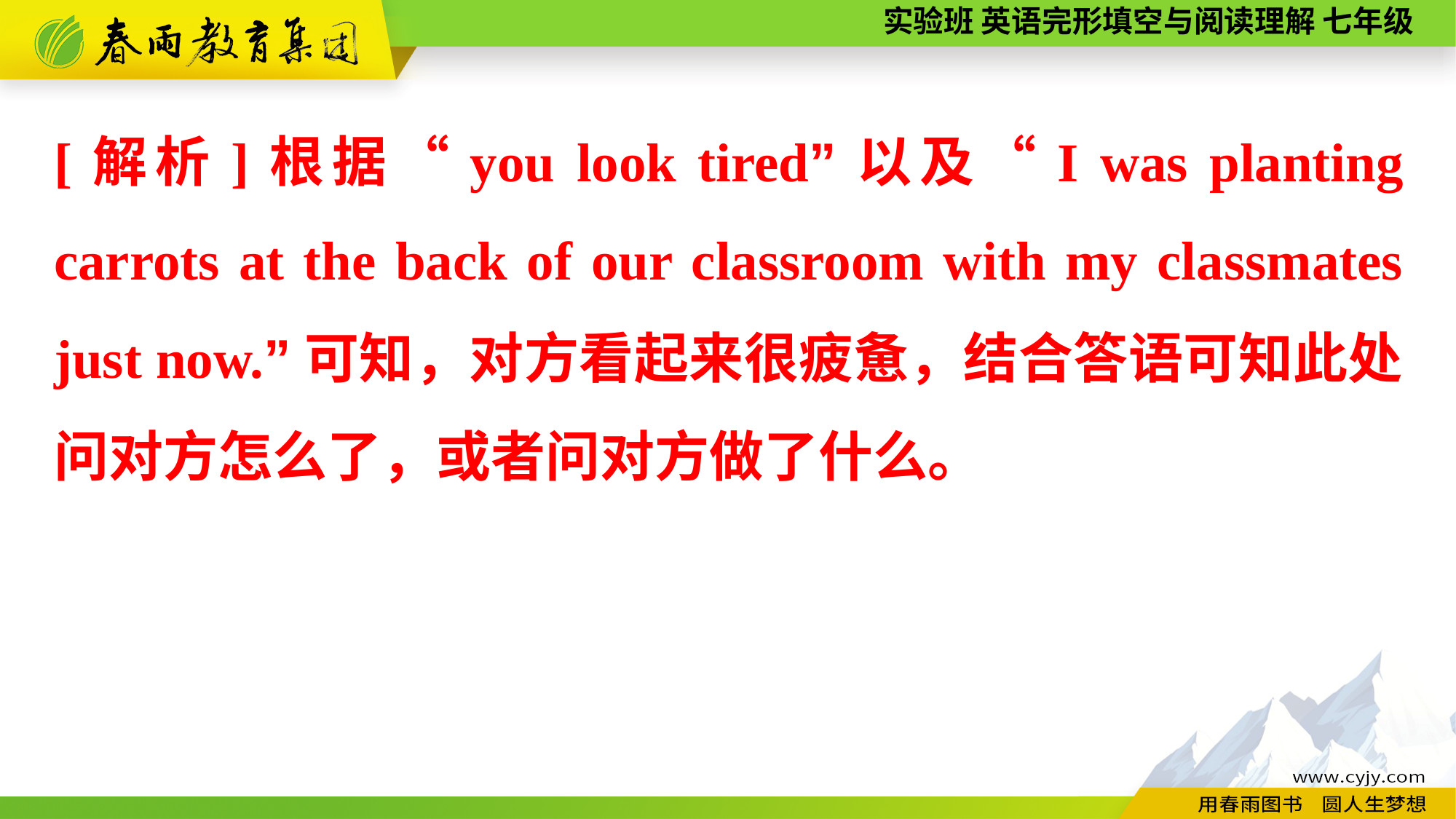

[解析]根据“you look tired”以及“I was planting carrots at the back of our classroom with my classmates just now.”可知，对方看起来很疲惫，结合答语可知此处问对方怎么了，或者问对方做了什么。